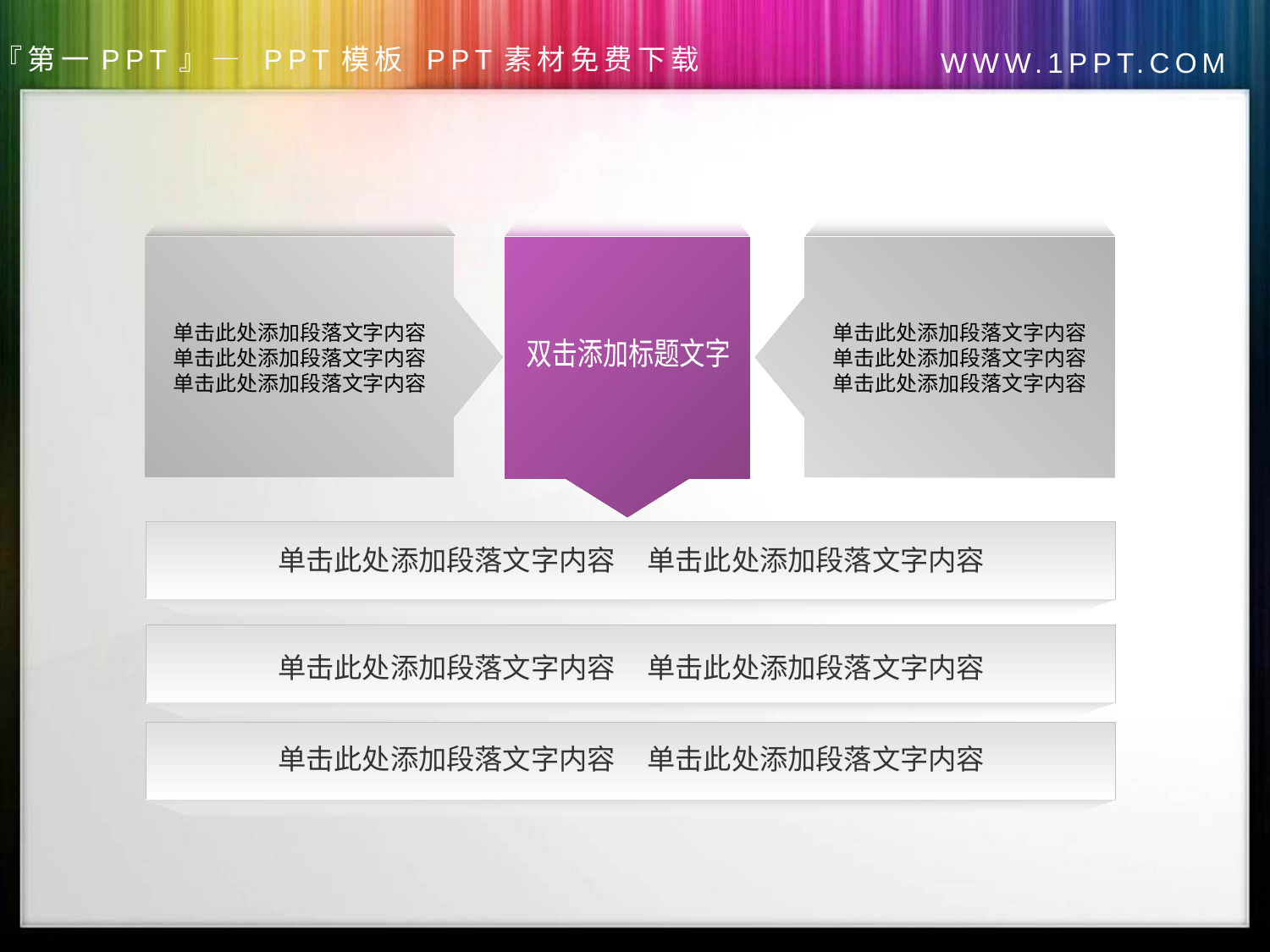

单击此处添加段落文字内容
单击此处添加段落文字内容
单击此处添加段落文字内容

单击此处添加段落文字内容
单击此处添加段落文字内容
单击此处添加段落文字内容
双击添加标题文字
单击此处添加段落文字内容     单击此处添加段落文字内容

单击此处添加段落文字内容     单击此处添加段落文字内容
单击此处添加段落文字内容     单击此处添加段落文字内容